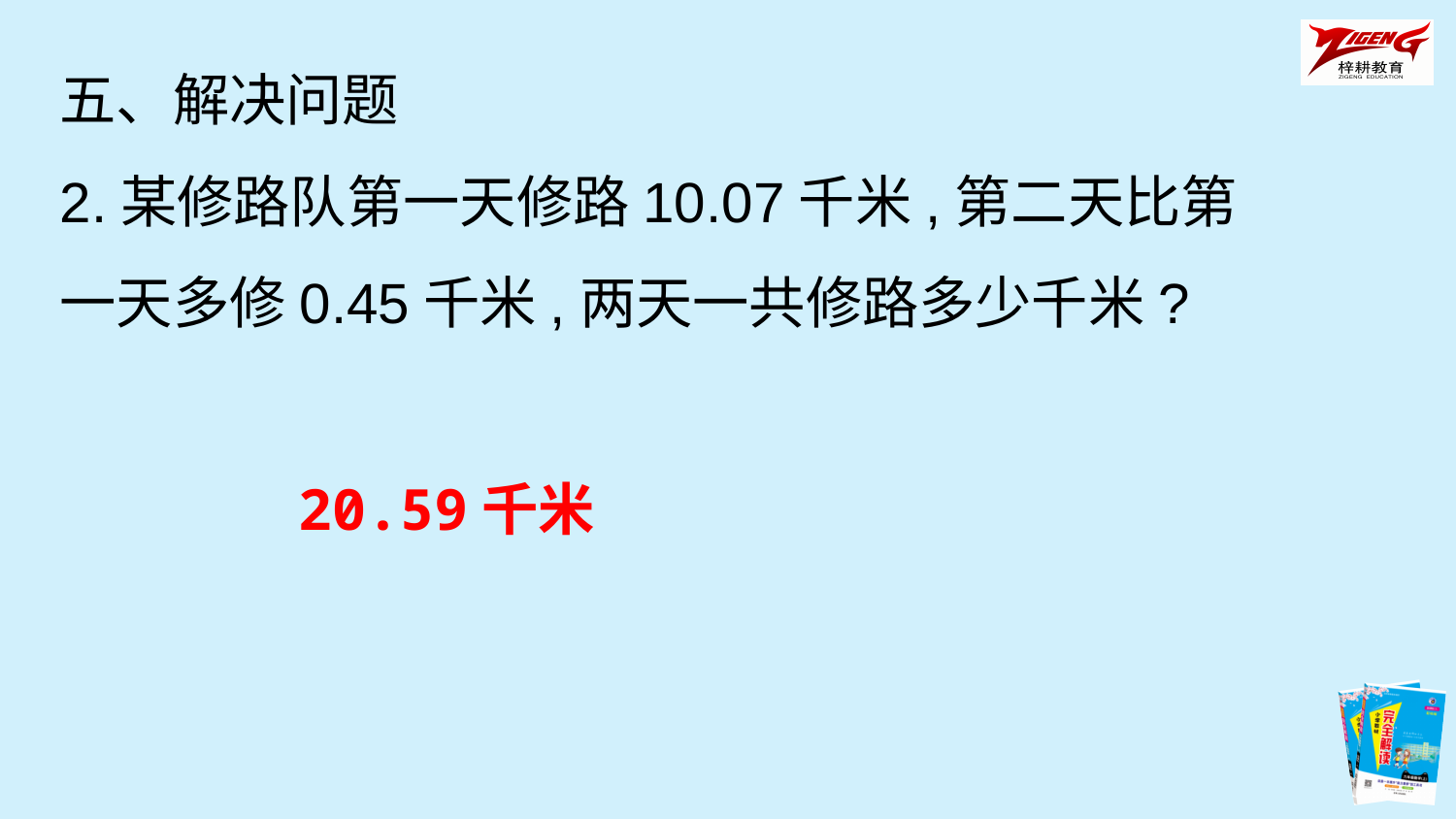

五、解决问题
2.某修路队第一天修路10.07千米,第二天比第一天多修0.45千米,两天一共修路多少千米?
20.59千米